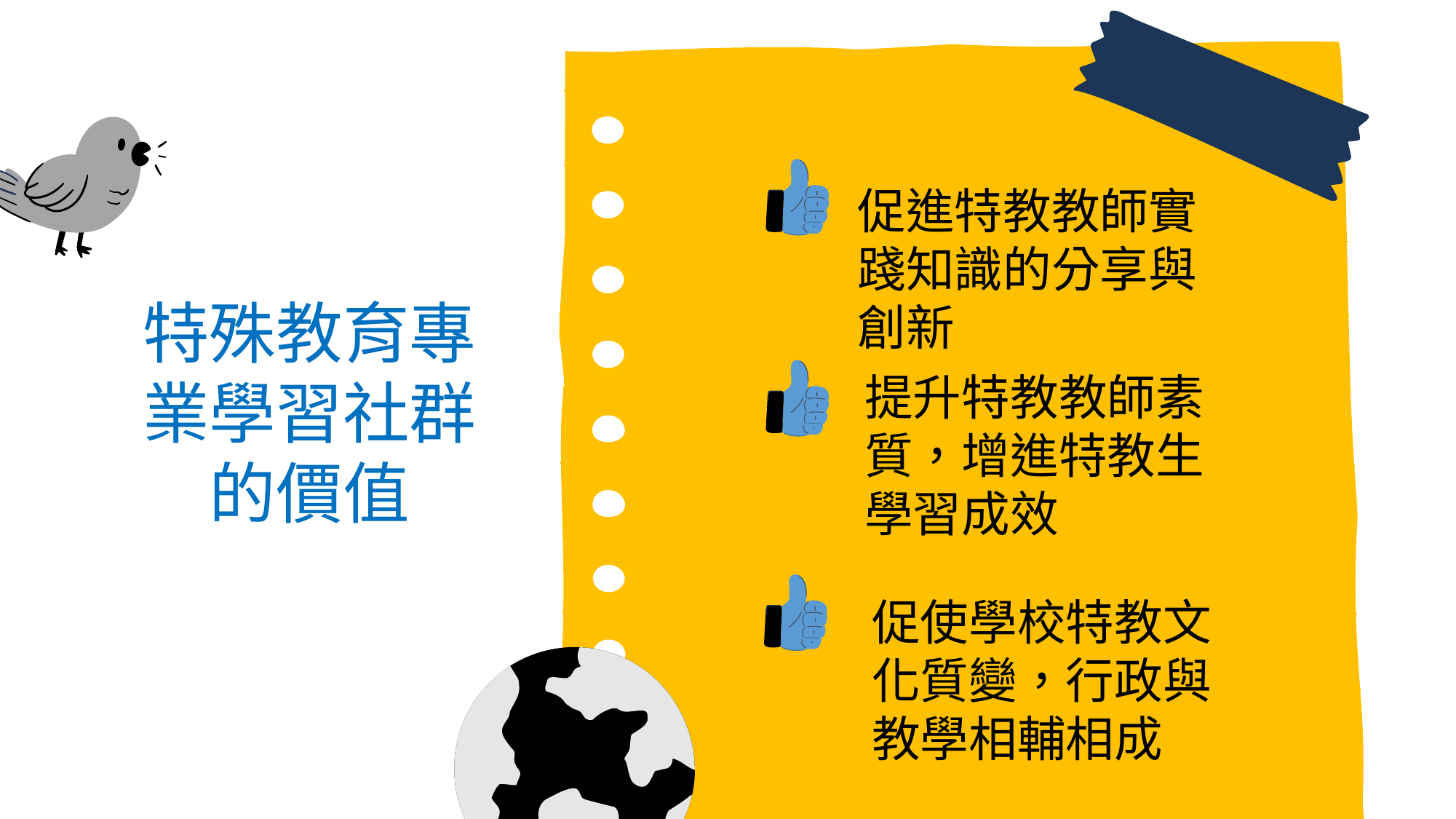

促進特教教師實踐知識的分享與創新
特殊教育專業學習社群的價值

提升特教教師素質，增進特教生學習成效

促使學校特教文化質變，行政與教學相輔相成